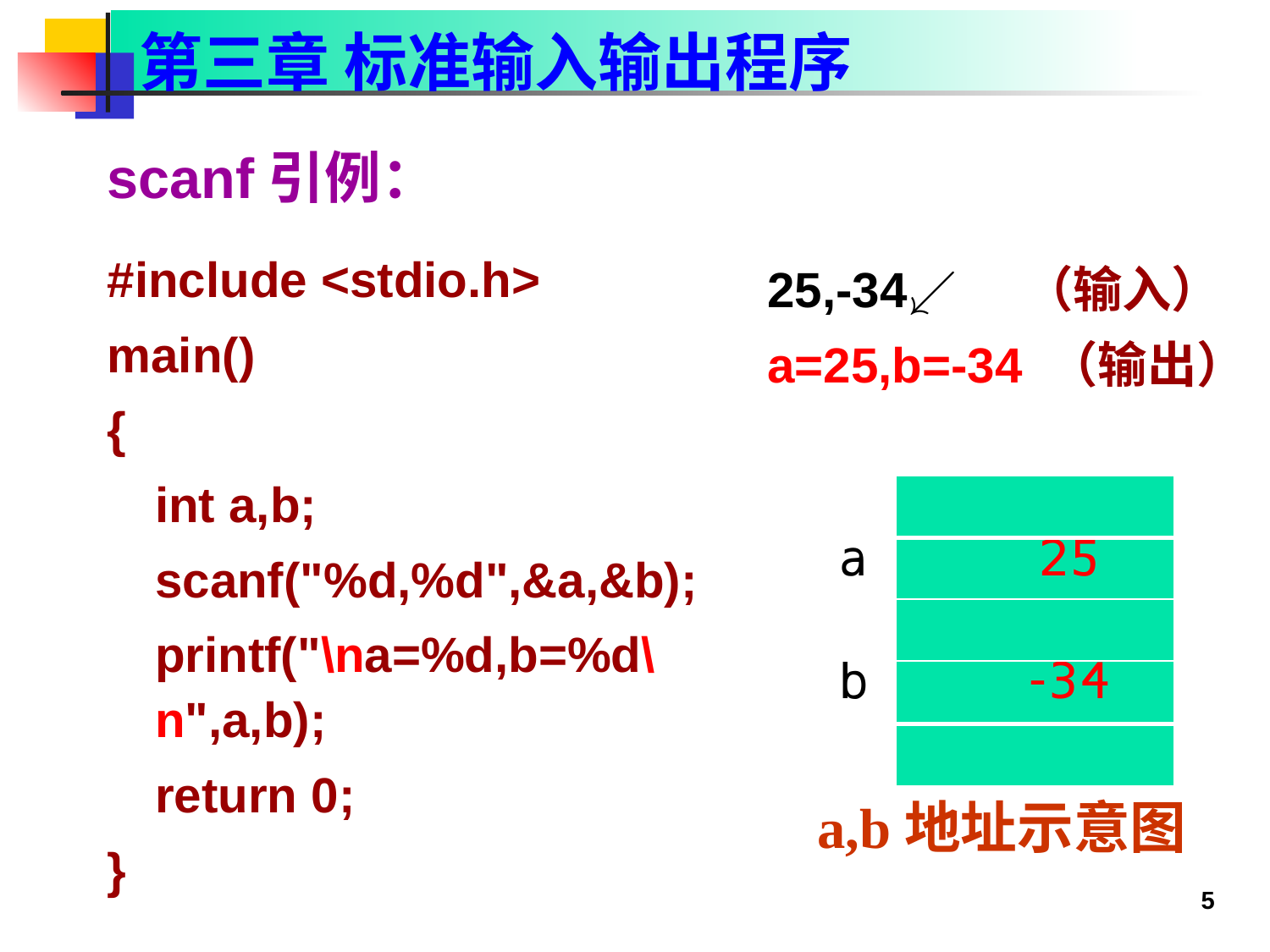

第三章 标准输入输出程序
scanf引例：
#include <stdio.h>
main()
{
	int a,b;
	scanf("%d,%d",&a,&b);
	printf("\na=%d,b=%d\n",a,b);
	return 0;
}
25,-34↙    （输入）
a=25,b=-34 （输出）
|  |  |
| --- | --- |
| a | 25 |
|  |  |
| b | -34 |
|  |  |
a,b地址示意图
5